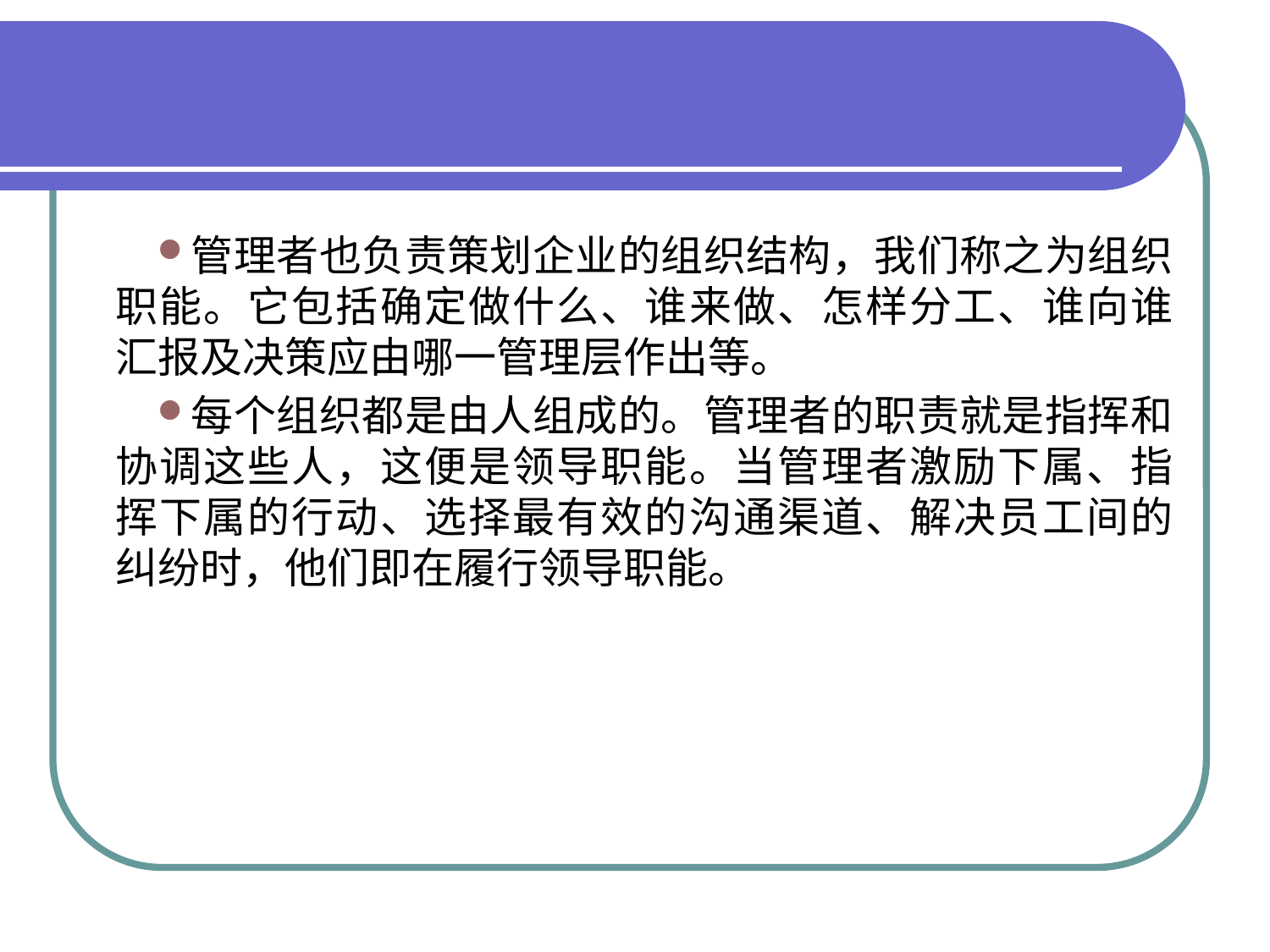

管理者也负责策划企业的组织结构，我们称之为组织职能。它包括确定做什么、谁来做、怎样分工、谁向谁汇报及决策应由哪一管理层作出等。
每个组织都是由人组成的。管理者的职责就是指挥和协调这些人，这便是领导职能。当管理者激励下属、指挥下属的行动、选择最有效的沟通渠道、解决员工间的纠纷时，他们即在履行领导职能。